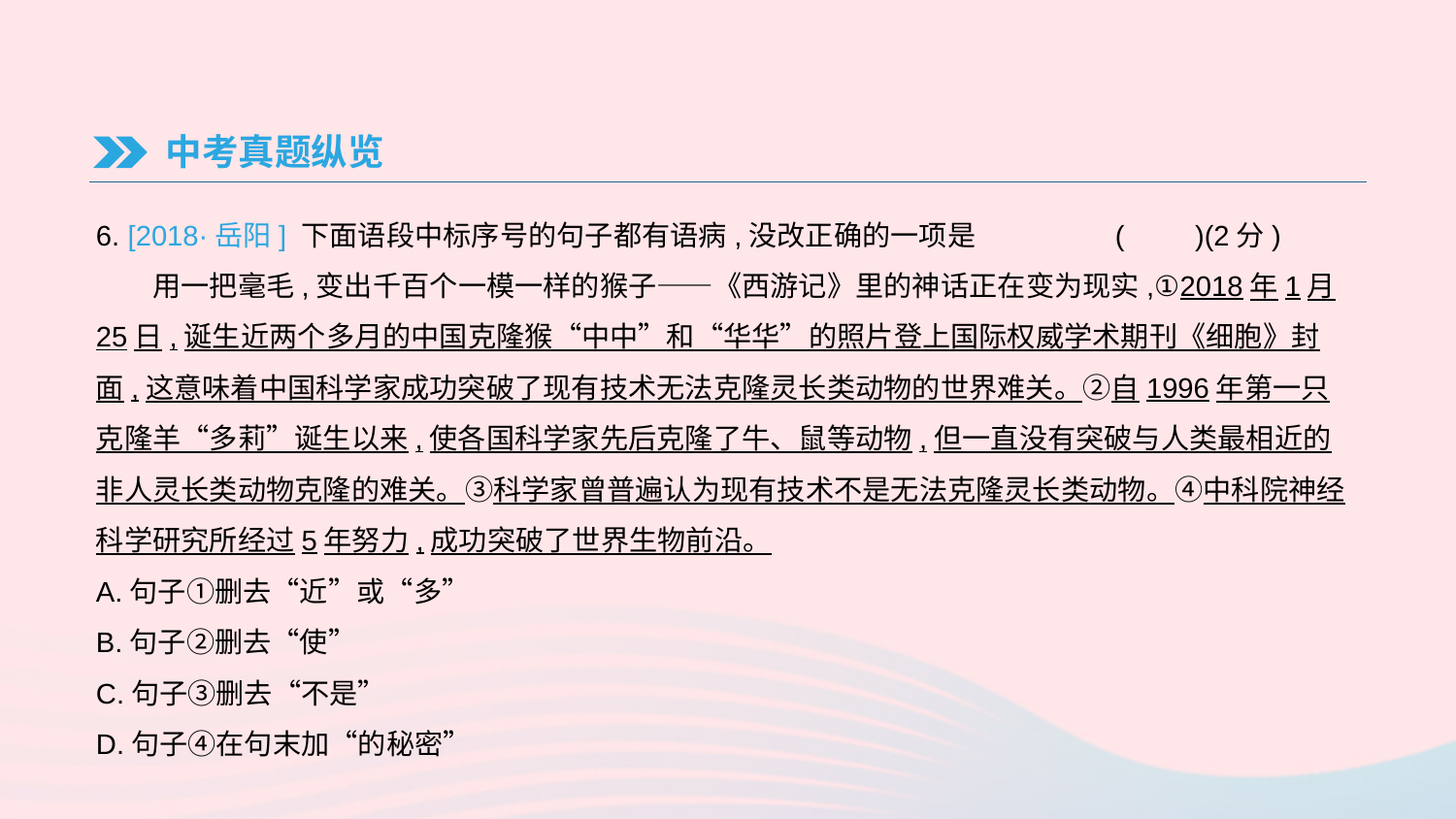

中考真题纵览

6. [2018·岳阳] 下面语段中标序号的句子都有语病,没改正确的一项是	(　　)(2分)
　　用一把毫毛,变出千百个一模一样的猴子——《西游记》里的神话正在变为现实,①2018年1月25日,诞生近两个多月的中国克隆猴“中中”和“华华”的照片登上国际权威学术期刊《细胞》封面,这意味着中国科学家成功突破了现有技术无法克隆灵长类动物的世界难关。②自1996年第一只克隆羊“多莉”诞生以来,使各国科学家先后克隆了牛、鼠等动物,但一直没有突破与人类最相近的非人灵长类动物克隆的难关。③科学家曾普遍认为现有技术不是无法克隆灵长类动物。④中科院神经科学研究所经过5年努力,成功突破了世界生物前沿。
A.句子①删去“近”或“多”
B.句子②删去“使”
C.句子③删去“不是”
D.句子④在句末加“的秘密”